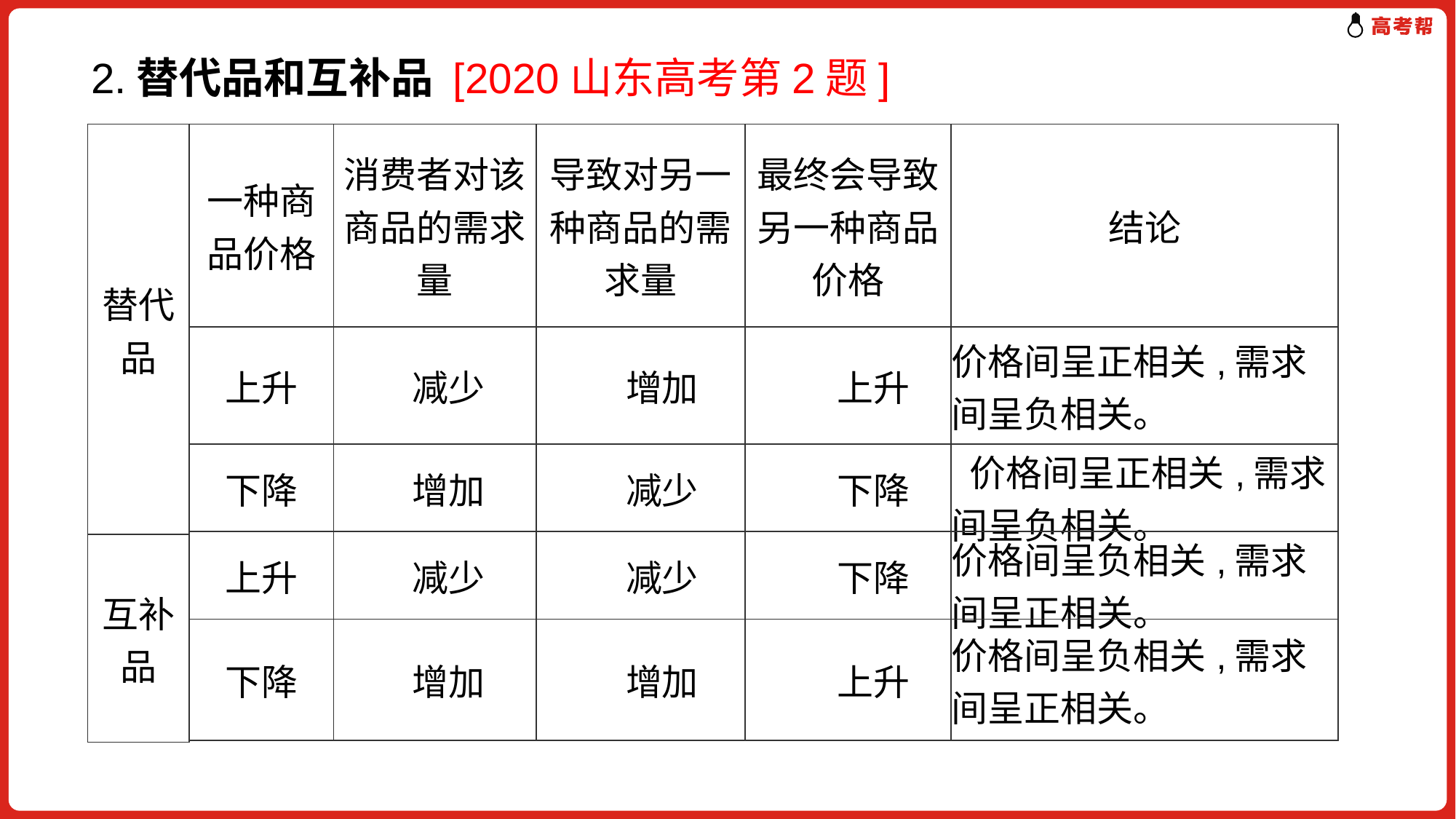

2.替代品和互补品 [2020山东高考第2题]
| 替代品 |
| --- |
| 互补品 |
| 一种商品价格 | 消费者对该商品的需求量 | 导致对另一种商品的需求量 | 最终会导致另一种商品价格 | 结论 |
| --- | --- | --- | --- | --- |
| 上升 | 减少 | 增加 | 上升 | 价格间呈正相关,需求间呈负相关。 |
| 下降 | 增加 | 减少 | 下降 | 价格间呈正相关,需求间呈负相关。 |
| 上升 | 减少 | 减少 | 下降 | 价格间呈负相关,需求间呈正相关。 |
| 下降 | 增加 | 增加 | 上升 | 价格间呈负相关,需求间呈正相关。 |